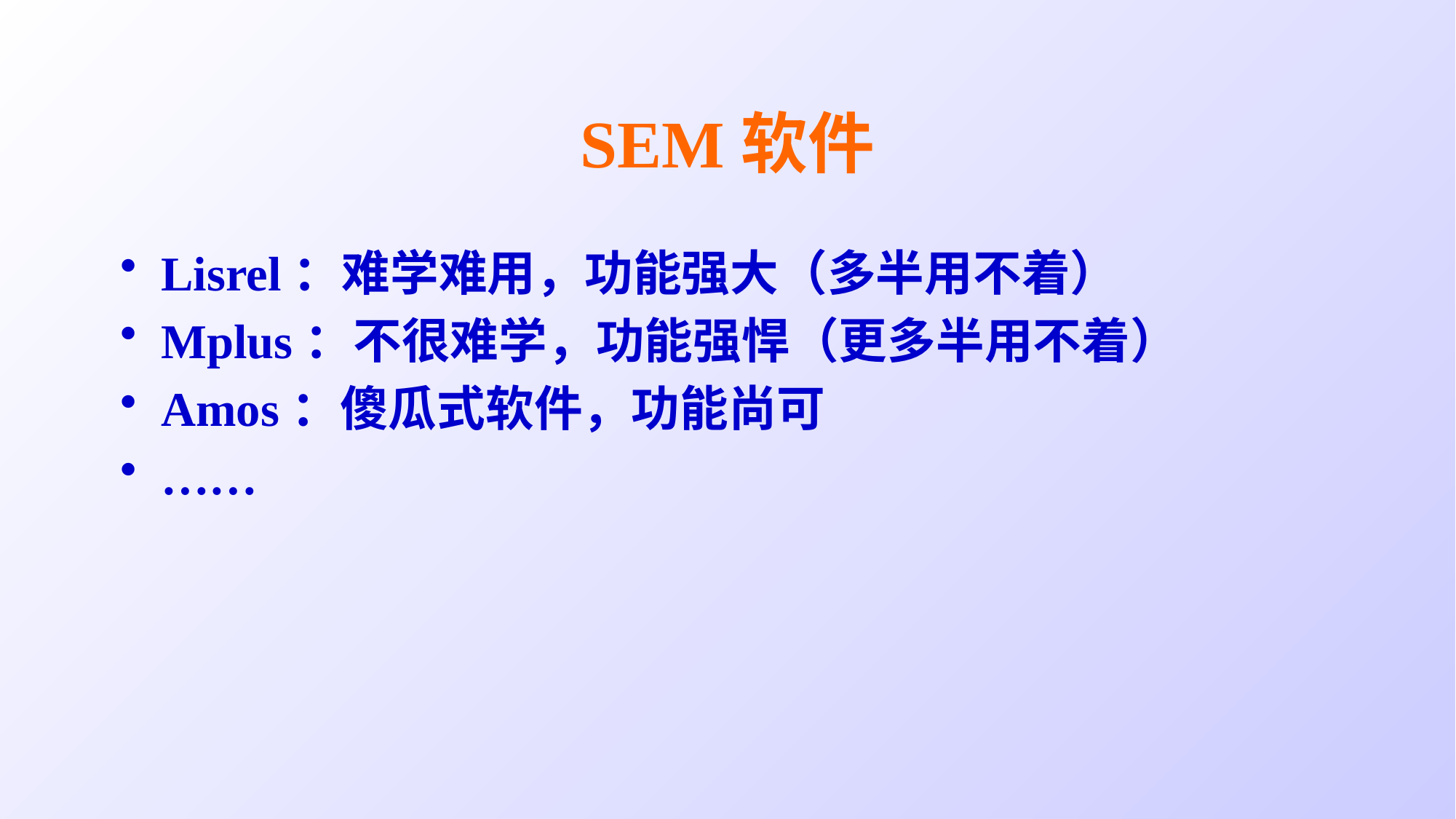

# SEM软件
Lisrel：难学难用，功能强大（多半用不着）
Mplus：不很难学，功能强悍（更多半用不着）
Amos：傻瓜式软件，功能尚可
……